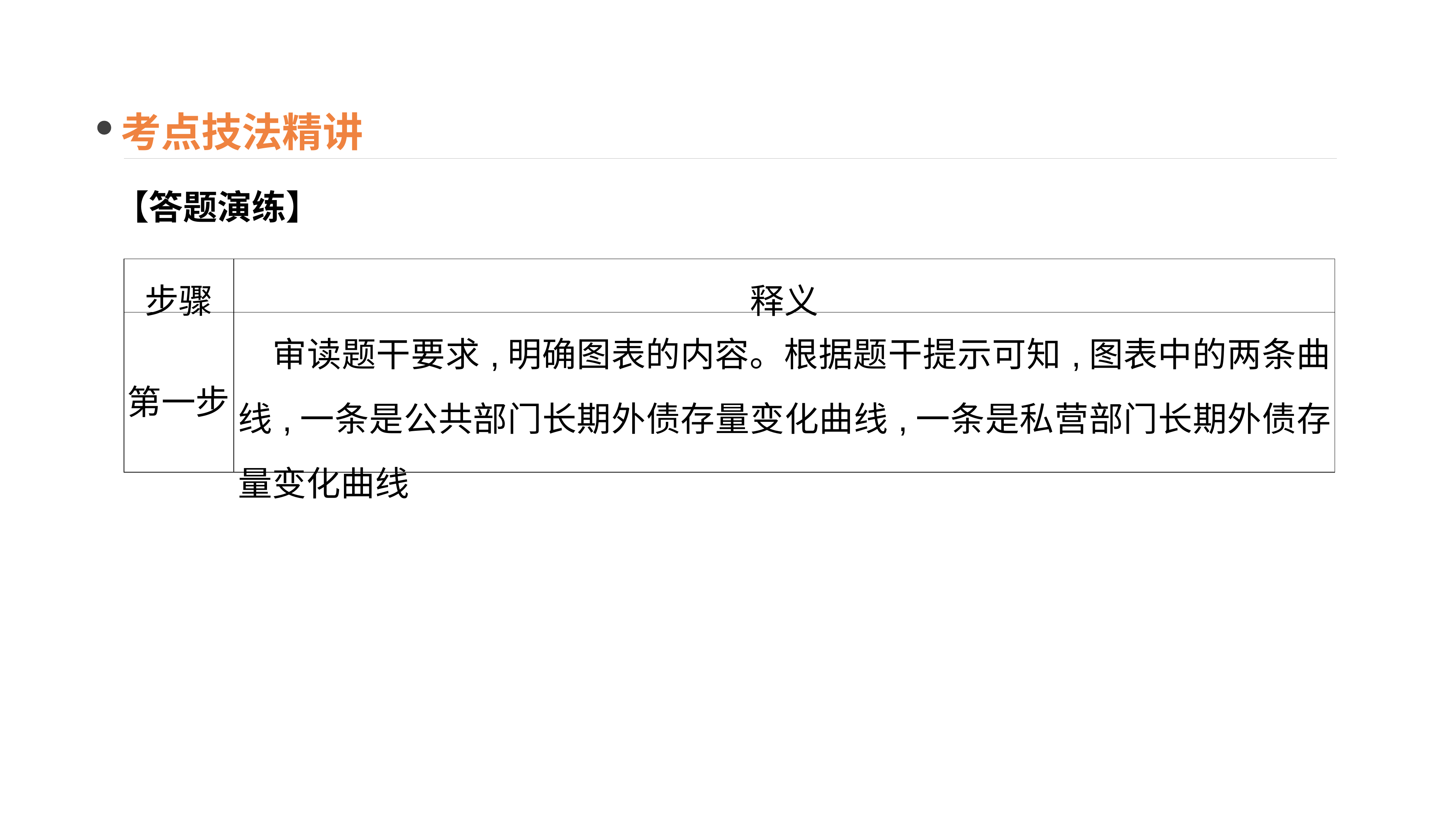

考点技法精讲

【答题演练】
| 步骤 | 释义 |
| --- | --- |
| 第一步 | 审读题干要求,明确图表的内容。根据题干提示可知,图表中的两条曲线,一条是公共部门长期外债存量变化曲线,一条是私营部门长期外债存量变化曲线 |